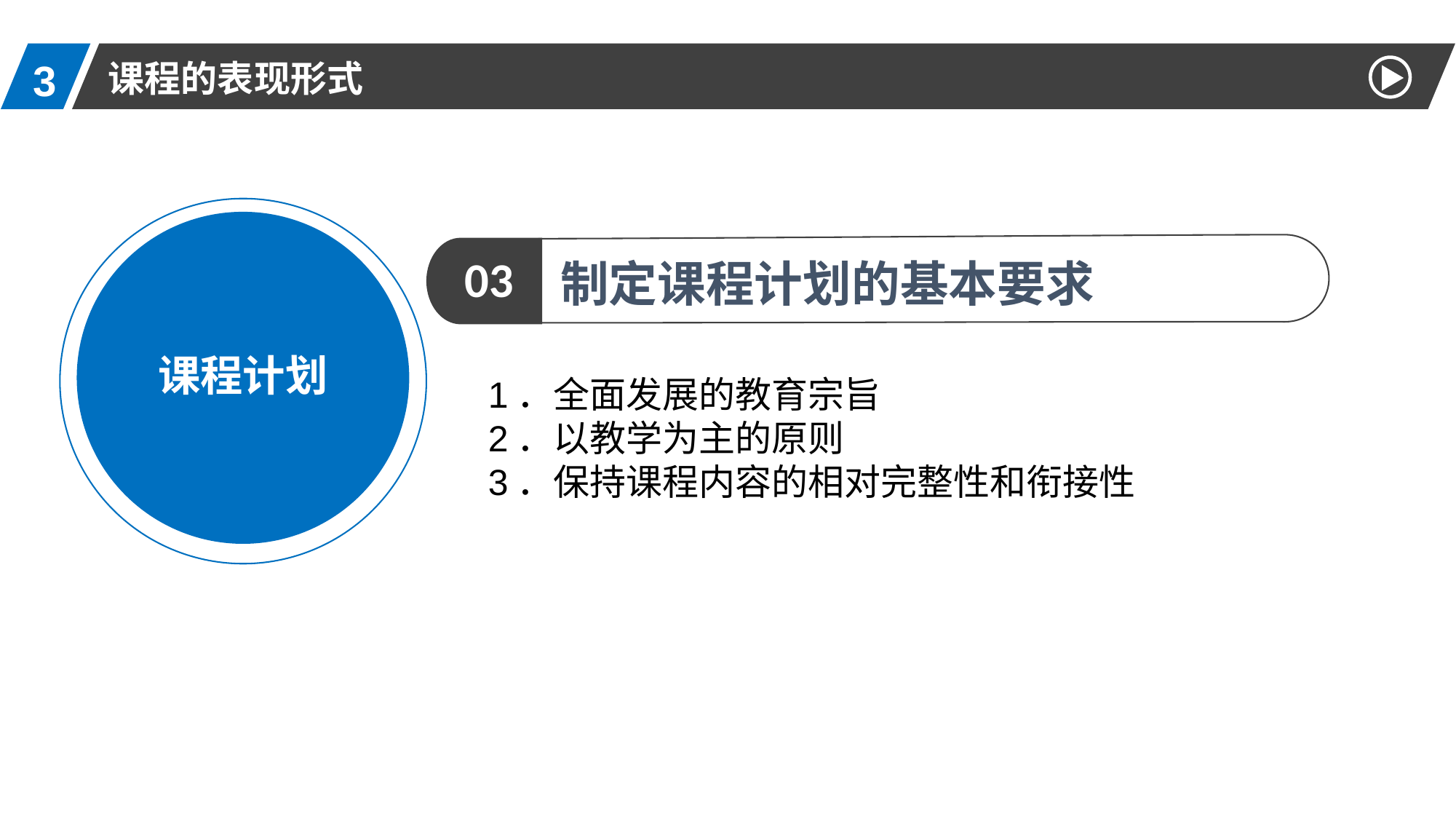

3
课程的表现形式

课程计划

03
制定课程计划的基本要求
1．全面发展的教育宗旨
2．以教学为主的原则
3．保持课程内容的相对完整性和衔接性